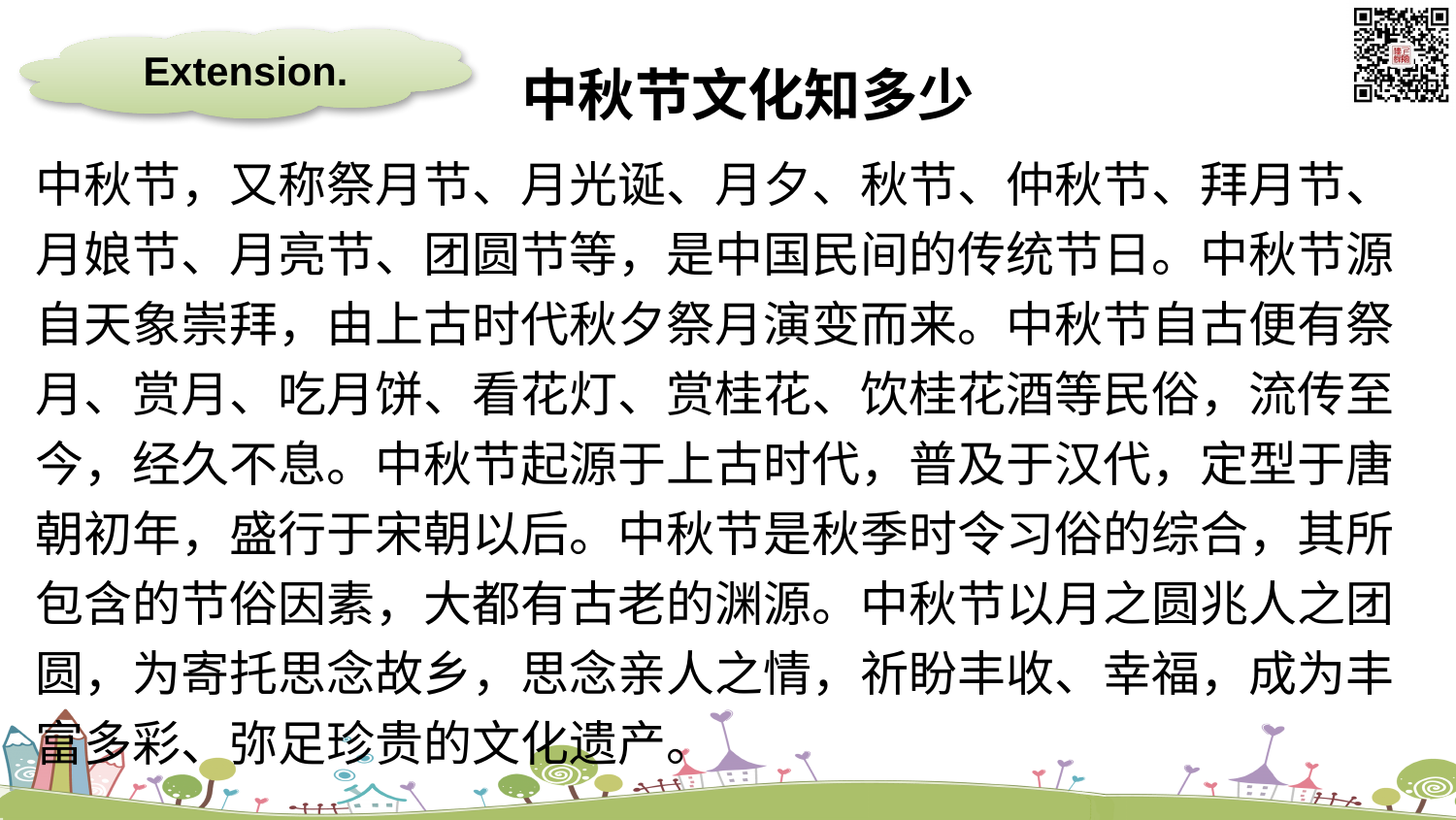

Extension.
中秋节文化知多少
中秋节，又称祭月节、月光诞、月夕、秋节、仲秋节、拜月节、月娘节、月亮节、团圆节等，是中国民间的传统节日。中秋节源自天象崇拜，由上古时代秋夕祭月演变而来。中秋节自古便有祭月、赏月、吃月饼、看花灯、赏桂花、饮桂花酒等民俗，流传至今，经久不息。中秋节起源于上古时代，普及于汉代，定型于唐朝初年，盛行于宋朝以后。中秋节是秋季时令习俗的综合，其所包含的节俗因素，大都有古老的渊源。中秋节以月之圆兆人之团圆，为寄托思念故乡，思念亲人之情，祈盼丰收、幸福，成为丰富多彩、弥足珍贵的文化遗产。